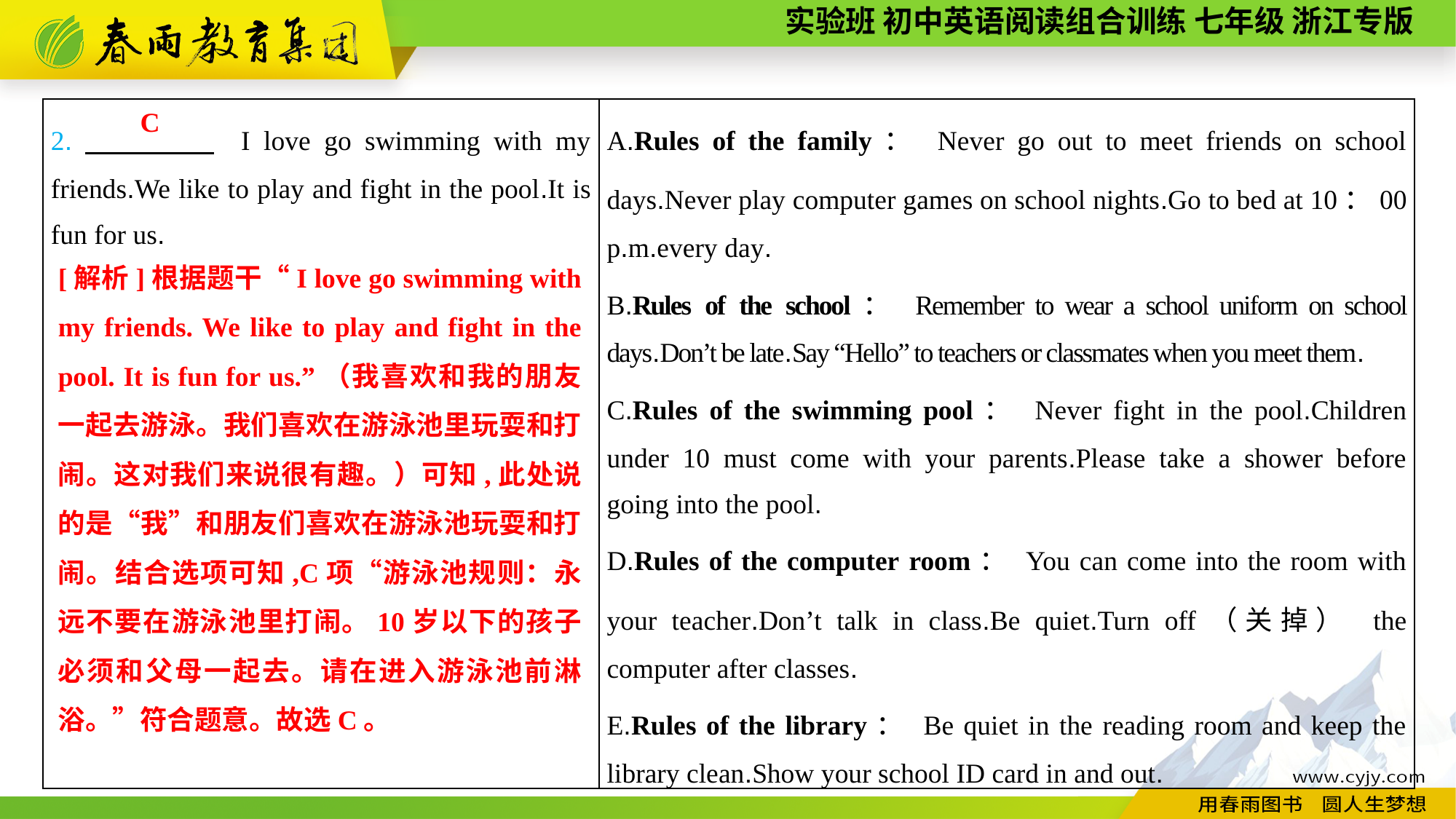

| 2.　　　　 I love go swimming with my friends.We like to play and fight in the pool.It is fun for us. | A.Rules of the family： Never go out to meet friends on school days.Never play computer games on school nights.Go to bed at 10：00 p.m.every day. B.Rules of the school： Remember to wear a school uniform on school days.Don’t be late.Say “Hello” to teachers or classmates when you meet them. C.Rules of the swimming pool： Never fight in the pool.Children under 10 must come with your parents.Please take a shower before going into the pool. D.Rules of the computer room： You can come into the room with your teacher.Don’t talk in class.Be quiet.Turn off（关掉） the computer after classes. E.Rules of the library： Be quiet in the reading room and keep the library clean.Show your school ID card in and out. |
| --- | --- |
C
[解析]根据题干“I love go swimming with my friends. We like to play and fight in the pool. It is fun for us.”（我喜欢和我的朋友一起去游泳。我们喜欢在游泳池里玩耍和打闹。这对我们来说很有趣。）可知,此处说的是“我”和朋友们喜欢在游泳池玩耍和打闹。结合选项可知,C项“游泳池规则：永远不要在游泳池里打闹。10岁以下的孩子必须和父母一起去。请在进入游泳池前淋浴。”符合题意。故选C。